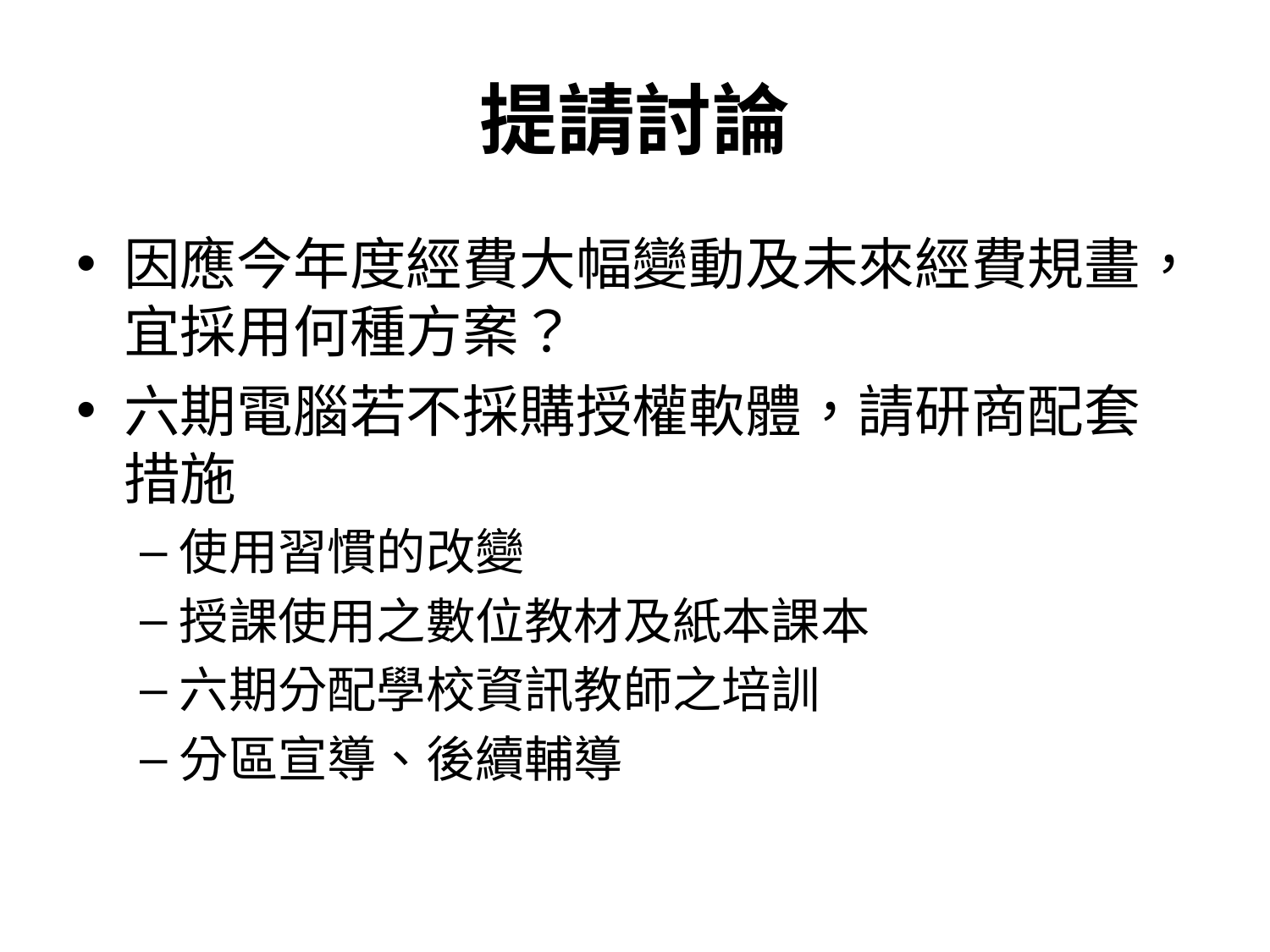

# 提請討論
因應今年度經費大幅變動及未來經費規畫，宜採用何種方案？
六期電腦若不採購授權軟體，請研商配套措施
使用習慣的改變
授課使用之數位教材及紙本課本
六期分配學校資訊教師之培訓
分區宣導、後續輔導